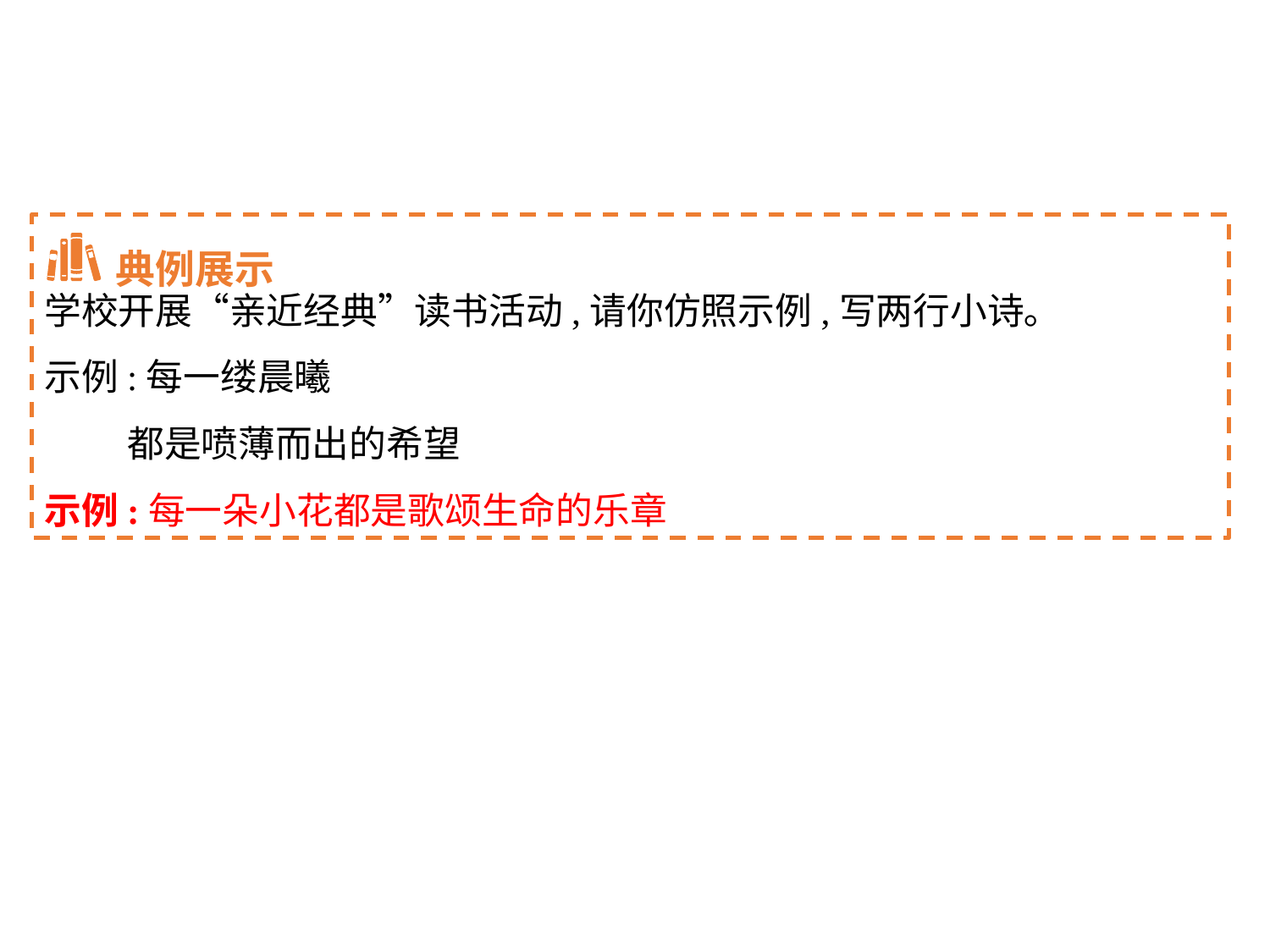

典例展示

学校开展“亲近经典”读书活动,请你仿照示例,写两行小诗｡
示例:每一缕晨曦
         都是喷薄而出的希望
示例:每一朵小花都是歌颂生命的乐章